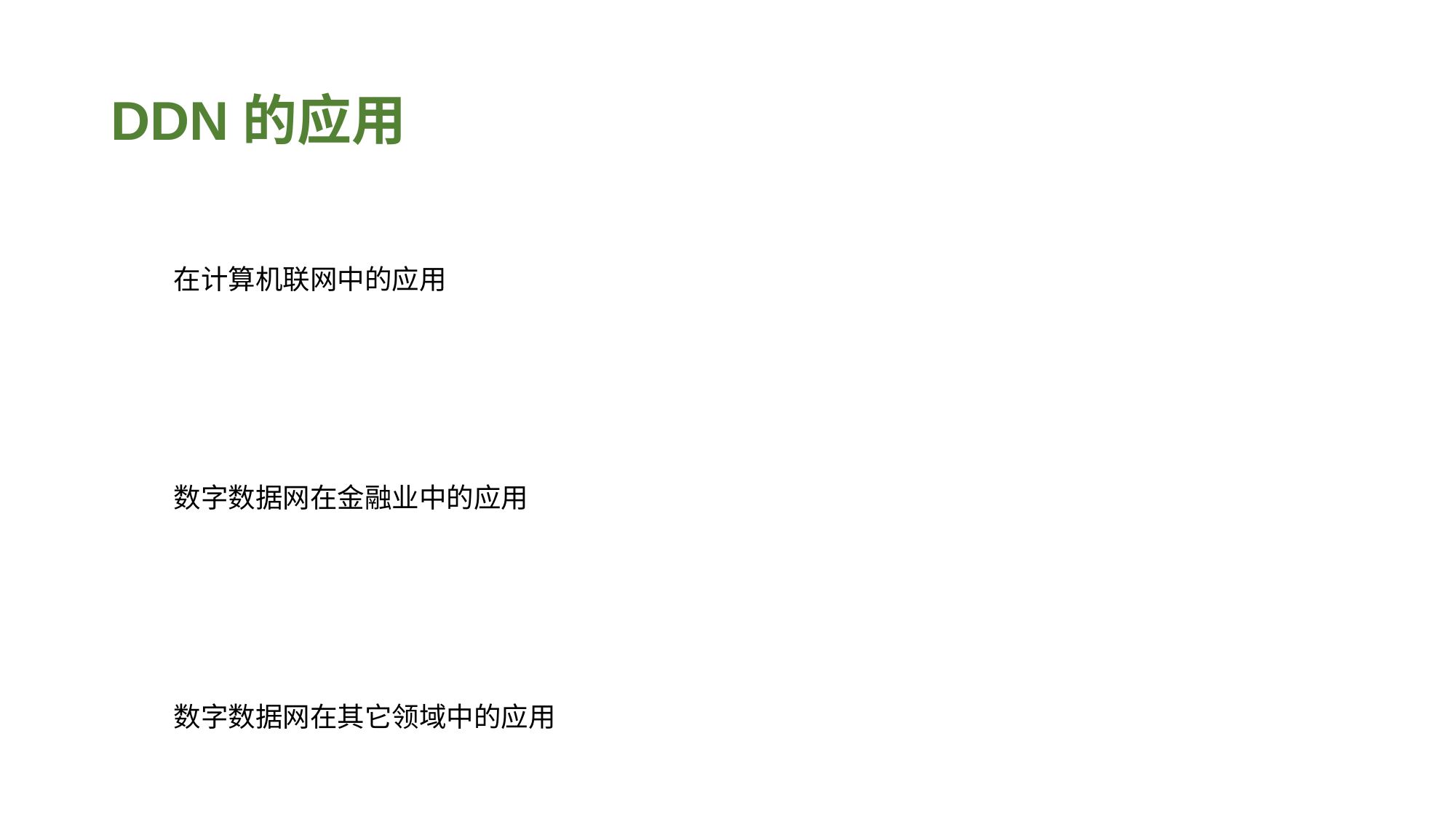

# DDN的应用
在计算机联网中的应用
数字数据网在金融业中的应用
数字数据网在其它领域中的应用